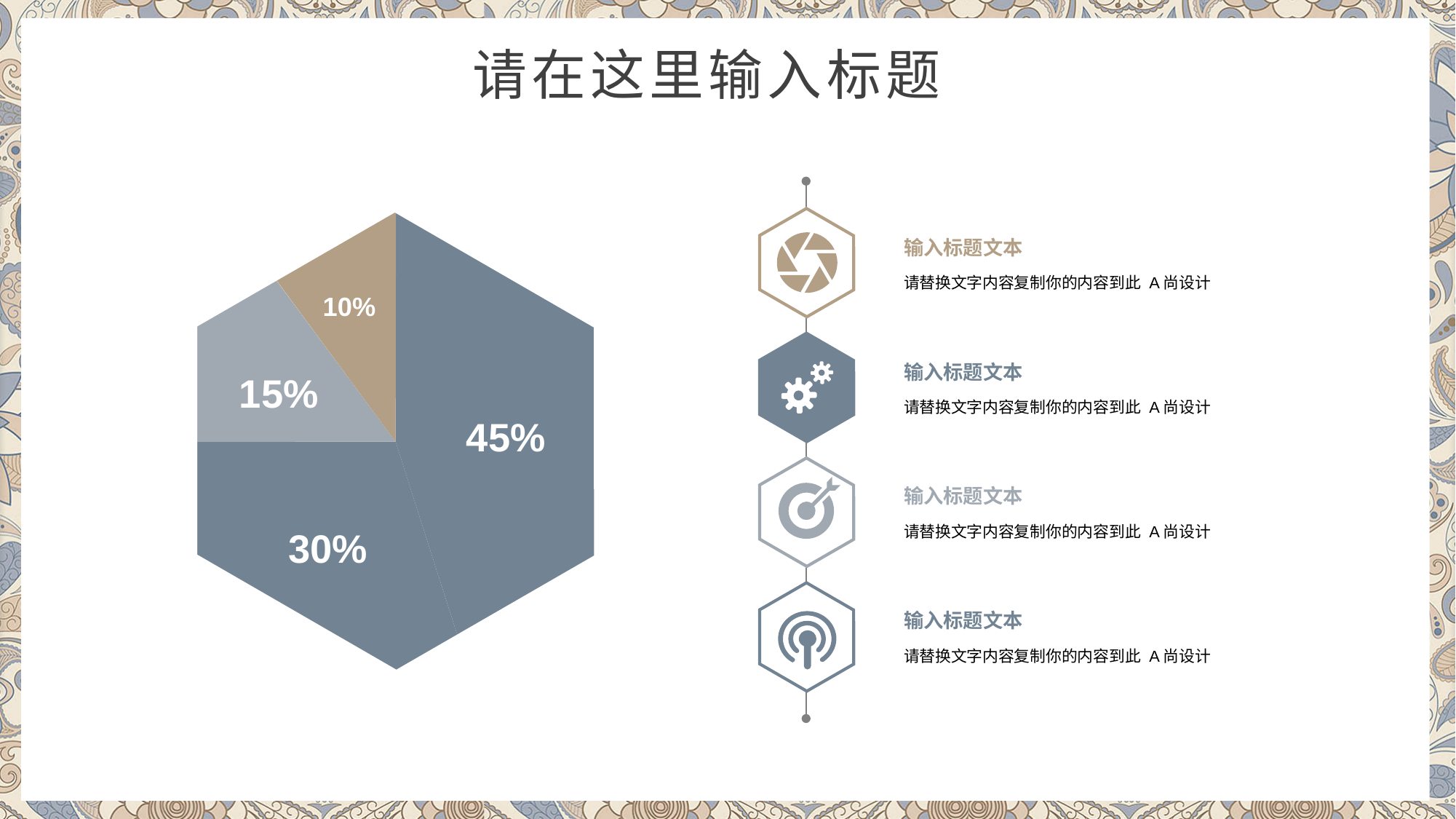

输入标题文本
请替换文字内容复制你的内容到此 A尚设计

10%

输入标题文本
请替换文字内容复制你的内容到此 A尚设计

15%
45%

输入标题文本
请替换文字内容复制你的内容到此 A尚设计
30%

输入标题文本
请替换文字内容复制你的内容到此 A尚设计